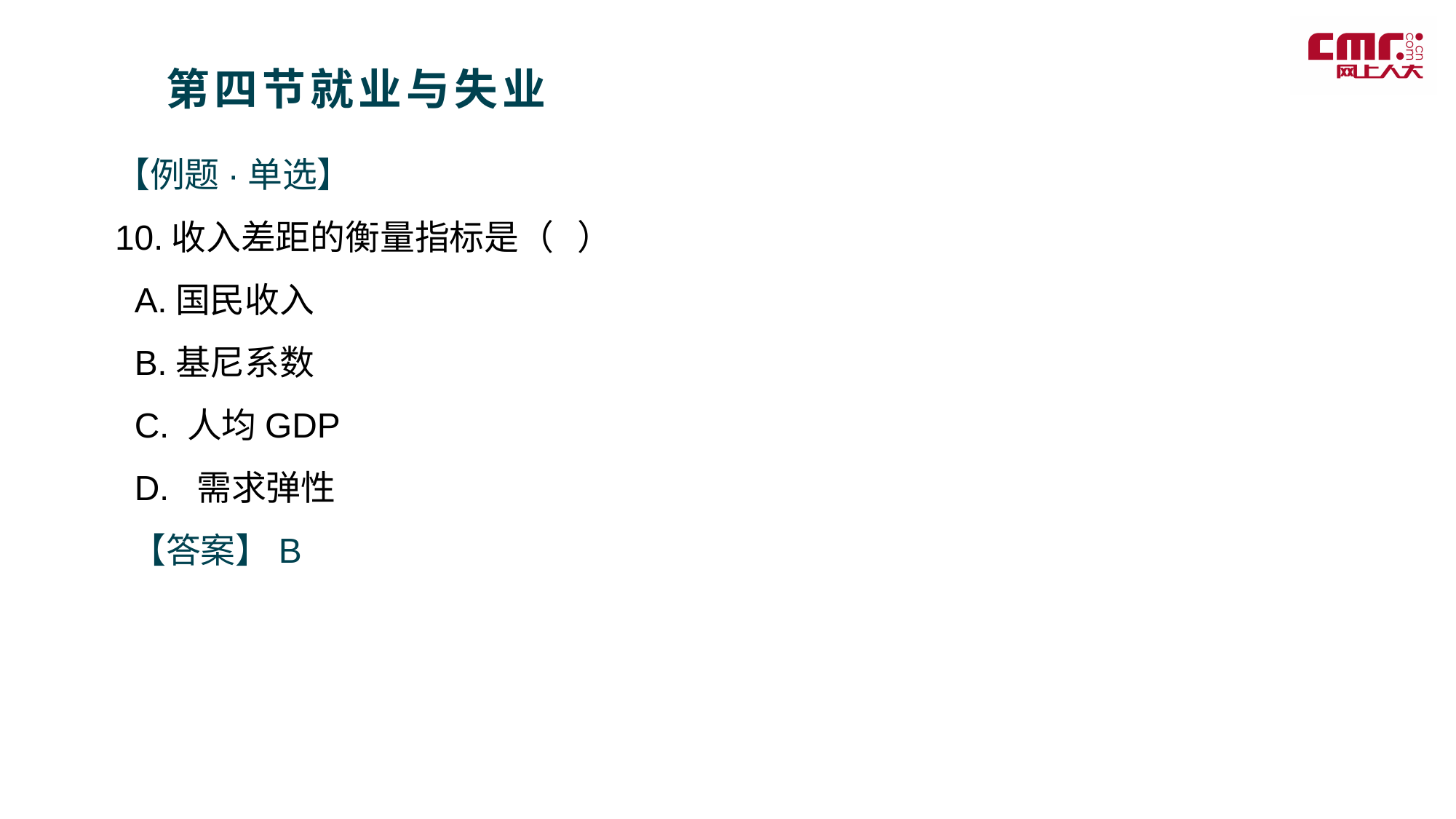

第四节就业与失业
【例题·单选】
10.收入差距的衡量指标是（   ）
  A.国民收入
  B.基尼系数
  C. 人均GDP
  D.  需求弹性
 【答案】B